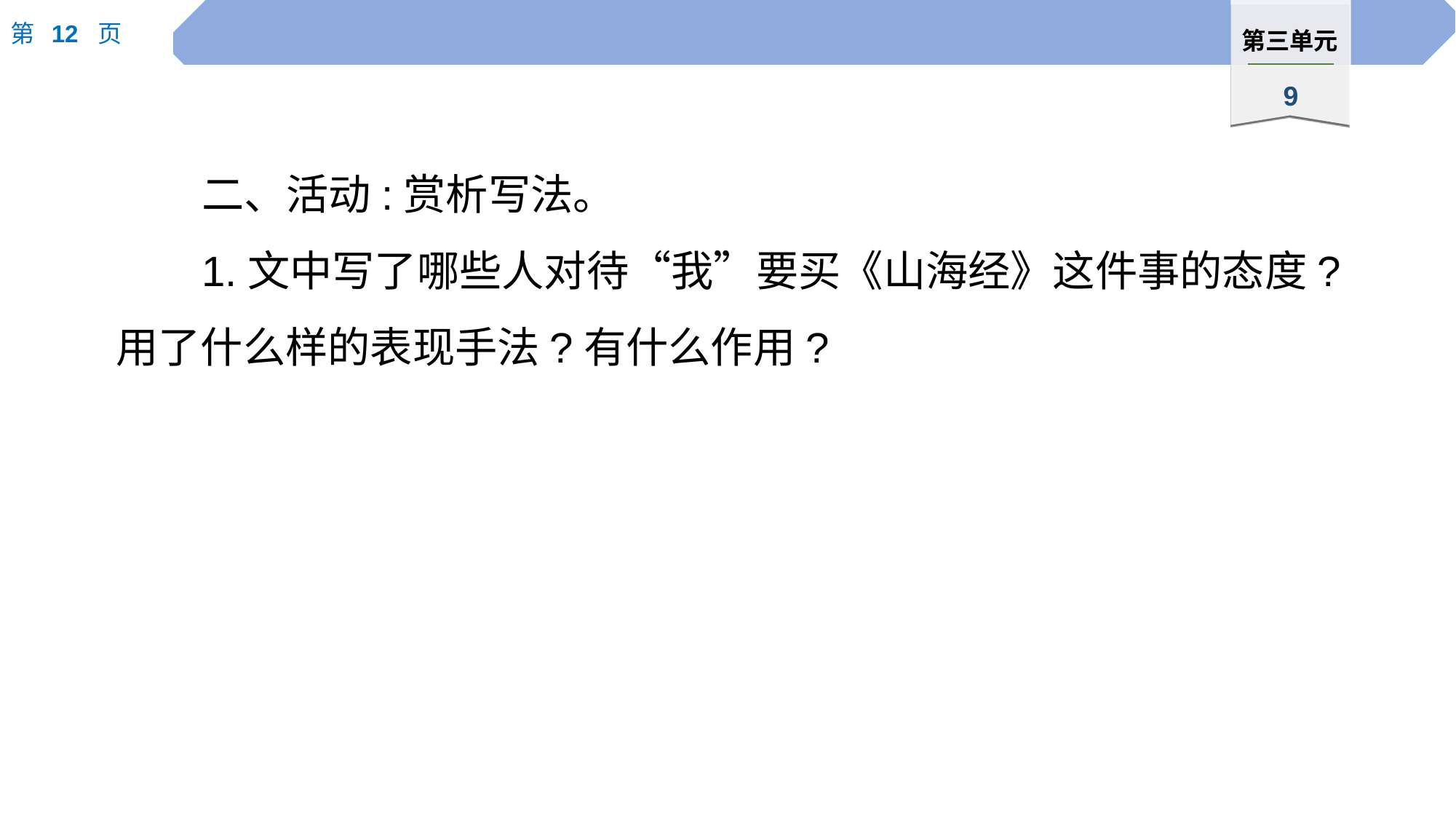

二、活动:赏析写法。
1.文中写了哪些人对待“我”要买《山海经》这件事的态度?用了什么样的表现手法?有什么作用?